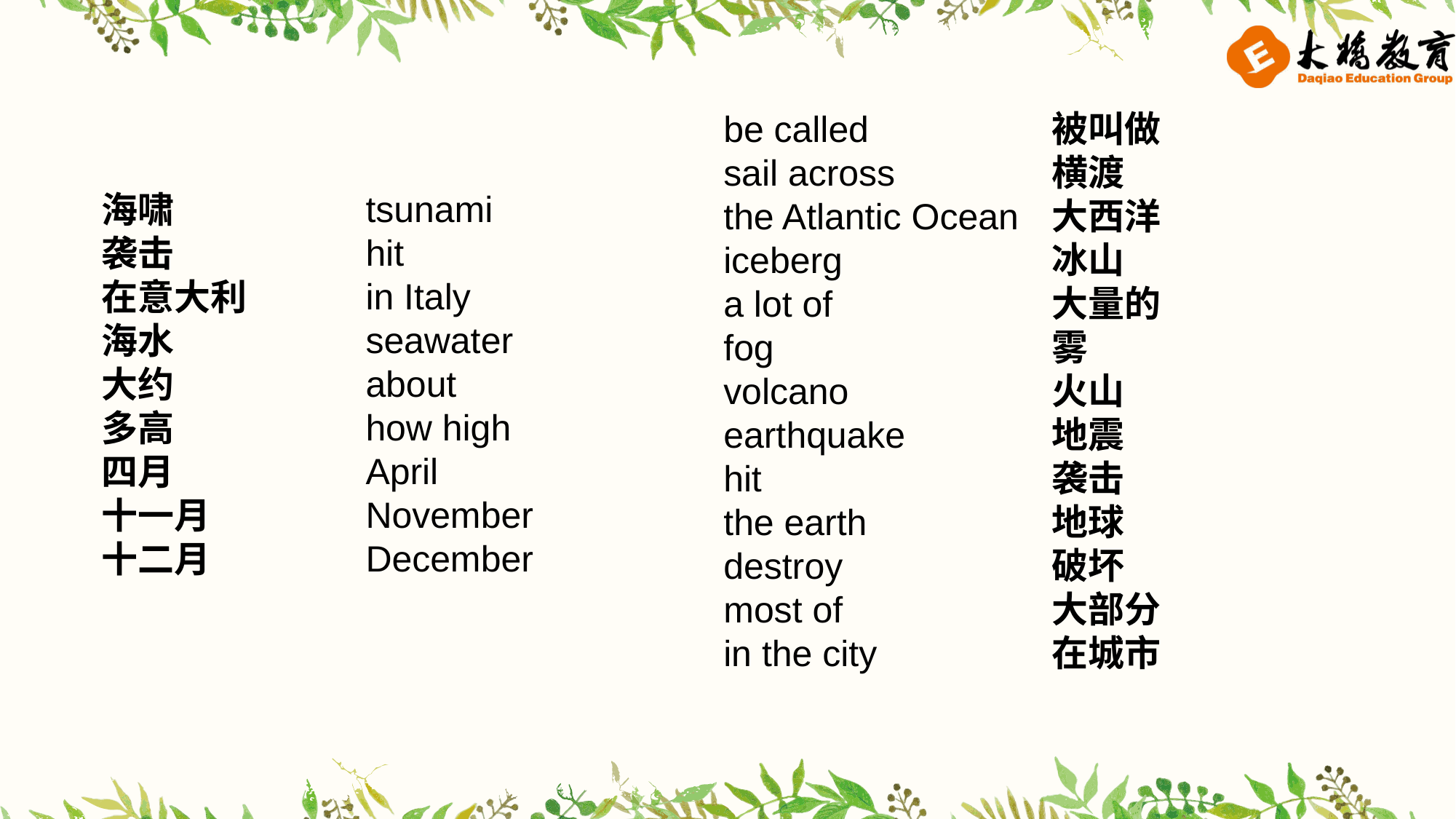

被叫做
横渡
大西洋
冰山
大量的
雾
火山
地震
袭击
地球
破坏
大部分
在城市

be called
sail across
the Atlantic Ocean
iceberg
a lot of
fog
volcano
earthquake
hit
the earth
destroy
most of
in the city

tsunami
hit
in Italy
seawater
about
how high
April
November
December

海啸
袭击
在意大利
海水
大约
多高
四月
十一月
十二月